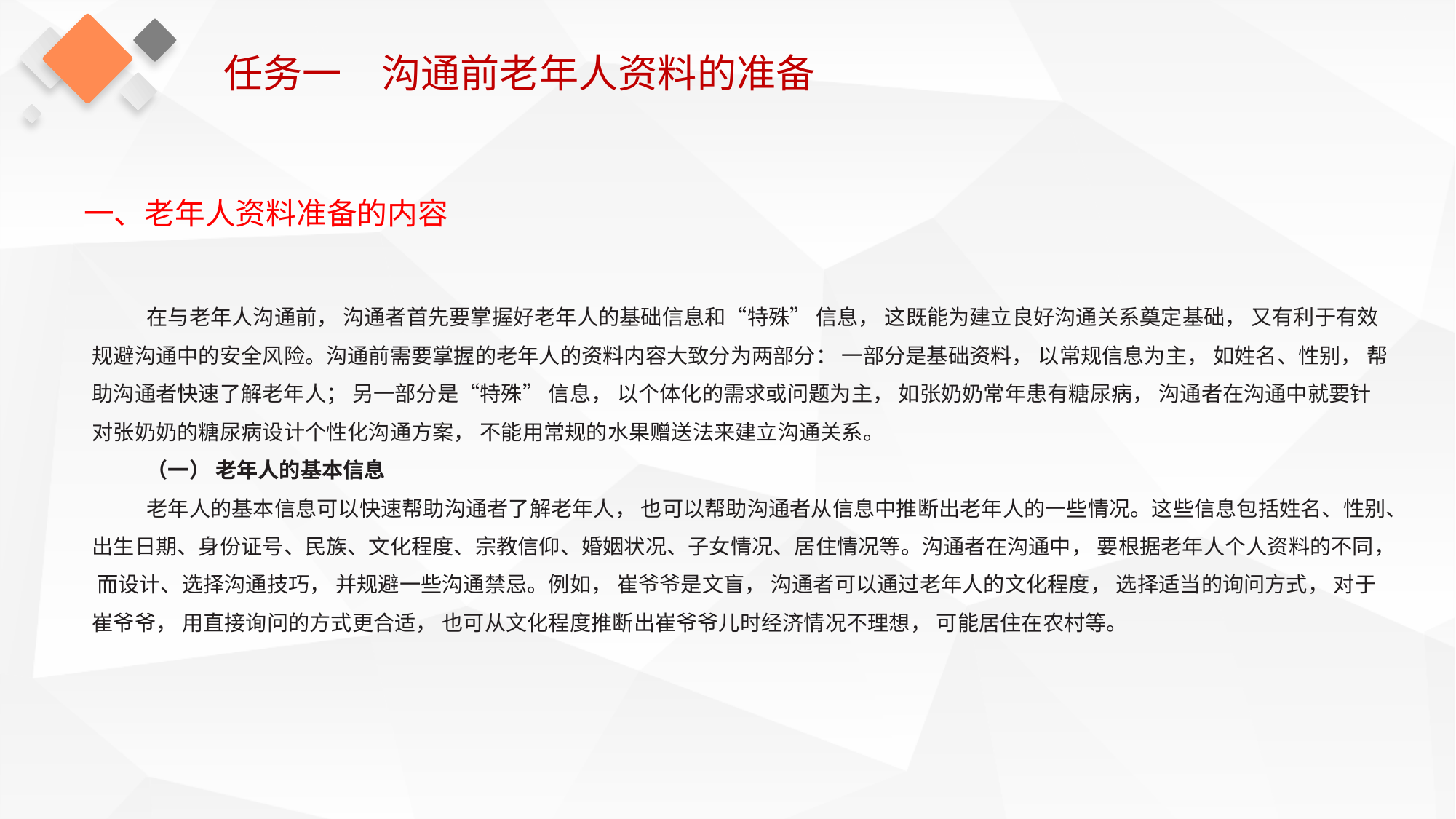

任务一　沟通前老年人资料的准备
一、老年人资料准备的内容
在与老年人沟通前， 沟通者首先要掌握好老年人的基础信息和“特殊” 信息， 这既能为建立良好沟通关系奠定基础， 又有利于有效规避沟通中的安全风险。沟通前需要掌握的老年人的资料内容大致分为两部分： 一部分是基础资料， 以常规信息为主， 如姓名、性别， 帮助沟通者快速了解老年人； 另一部分是“特殊” 信息， 以个体化的需求或问题为主， 如张奶奶常年患有糖尿病， 沟通者在沟通中就要针对张奶奶的糖尿病设计个性化沟通方案， 不能用常规的水果赠送法来建立沟通关系。
（一） 老年人的基本信息
老年人的基本信息可以快速帮助沟通者了解老年人， 也可以帮助沟通者从信息中推断出老年人的一些情况。这些信息包括姓名、性别、出生日期、身份证号、民族、文化程度、宗教信仰、婚姻状况、子女情况、居住情况等。沟通者在沟通中， 要根据老年人个人资料的不同， 而设计、选择沟通技巧， 并规避一些沟通禁忌。例如， 崔爷爷是文盲， 沟通者可以通过老年人的文化程度， 选择适当的询问方式， 对于崔爷爷， 用直接询问的方式更合适， 也可从文化程度推断出崔爷爷儿时经济情况不理想， 可能居住在农村等。